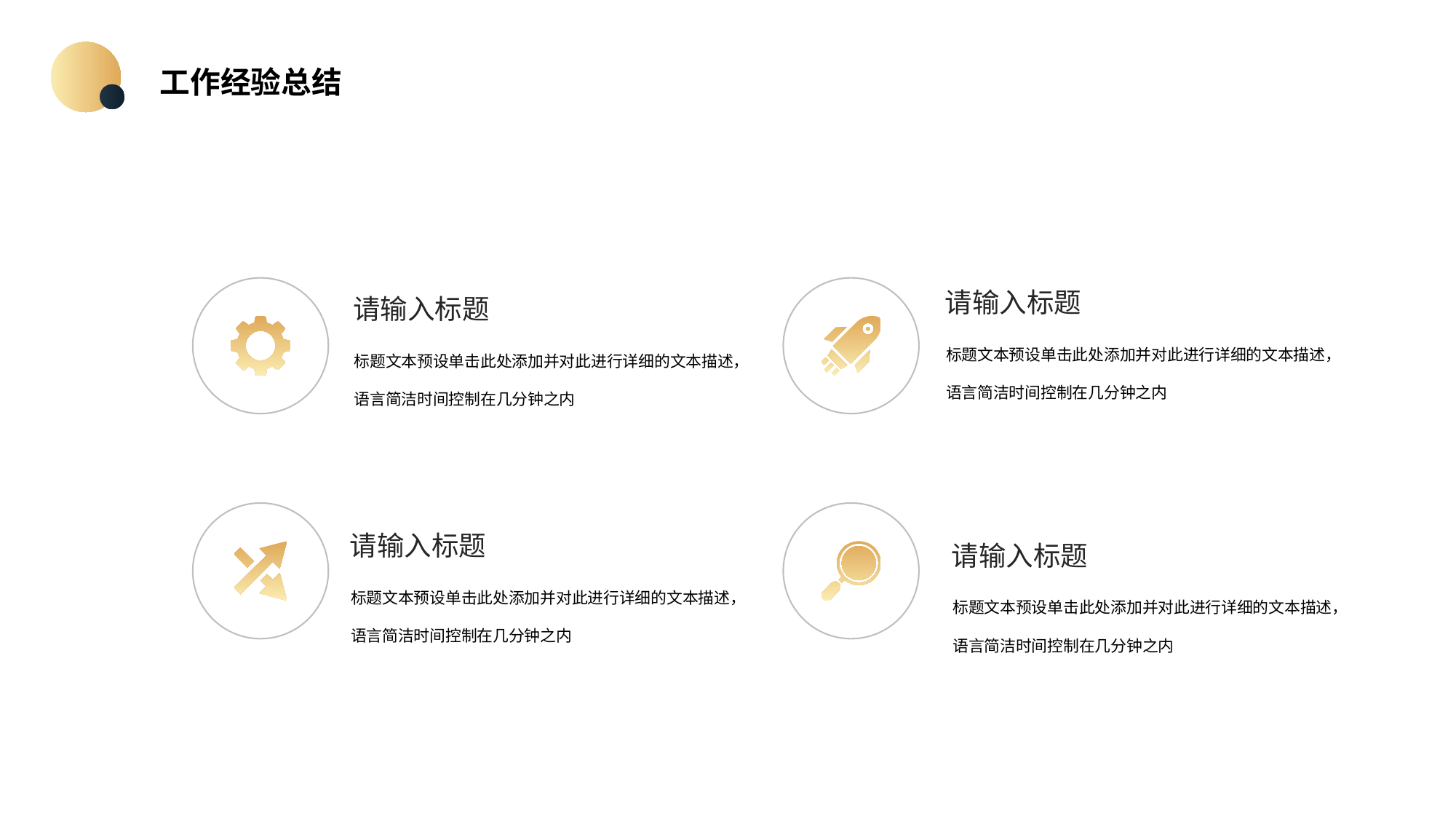

工作经验总结

请输入标题

请输入标题

标题文本预设单击此处添加并对此进行详细的文本描述，语言简洁时间控制在几分钟之内
标题文本预设单击此处添加并对此进行详细的文本描述，语言简洁时间控制在几分钟之内
请输入标题

请输入标题

标题文本预设单击此处添加并对此进行详细的文本描述，语言简洁时间控制在几分钟之内
标题文本预设单击此处添加并对此进行详细的文本描述，语言简洁时间控制在几分钟之内